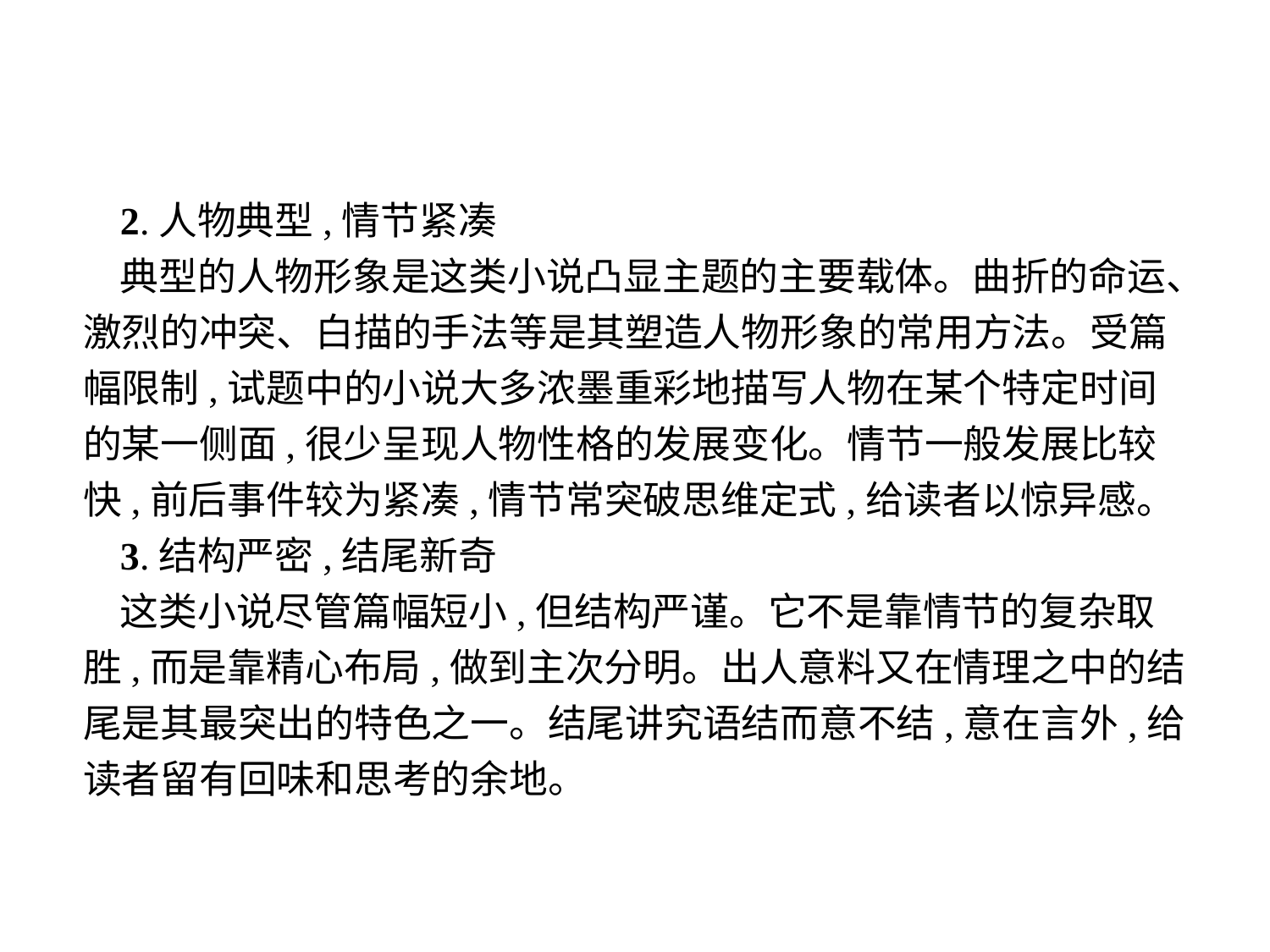

2.人物典型,情节紧凑
典型的人物形象是这类小说凸显主题的主要载体。曲折的命运、激烈的冲突、白描的手法等是其塑造人物形象的常用方法。受篇幅限制,试题中的小说大多浓墨重彩地描写人物在某个特定时间的某一侧面,很少呈现人物性格的发展变化。情节一般发展比较快,前后事件较为紧凑,情节常突破思维定式,给读者以惊异感。
3.结构严密,结尾新奇
这类小说尽管篇幅短小,但结构严谨。它不是靠情节的复杂取胜,而是靠精心布局,做到主次分明。出人意料又在情理之中的结尾是其最突出的特色之一。结尾讲究语结而意不结,意在言外,给读者留有回味和思考的余地。
-10-